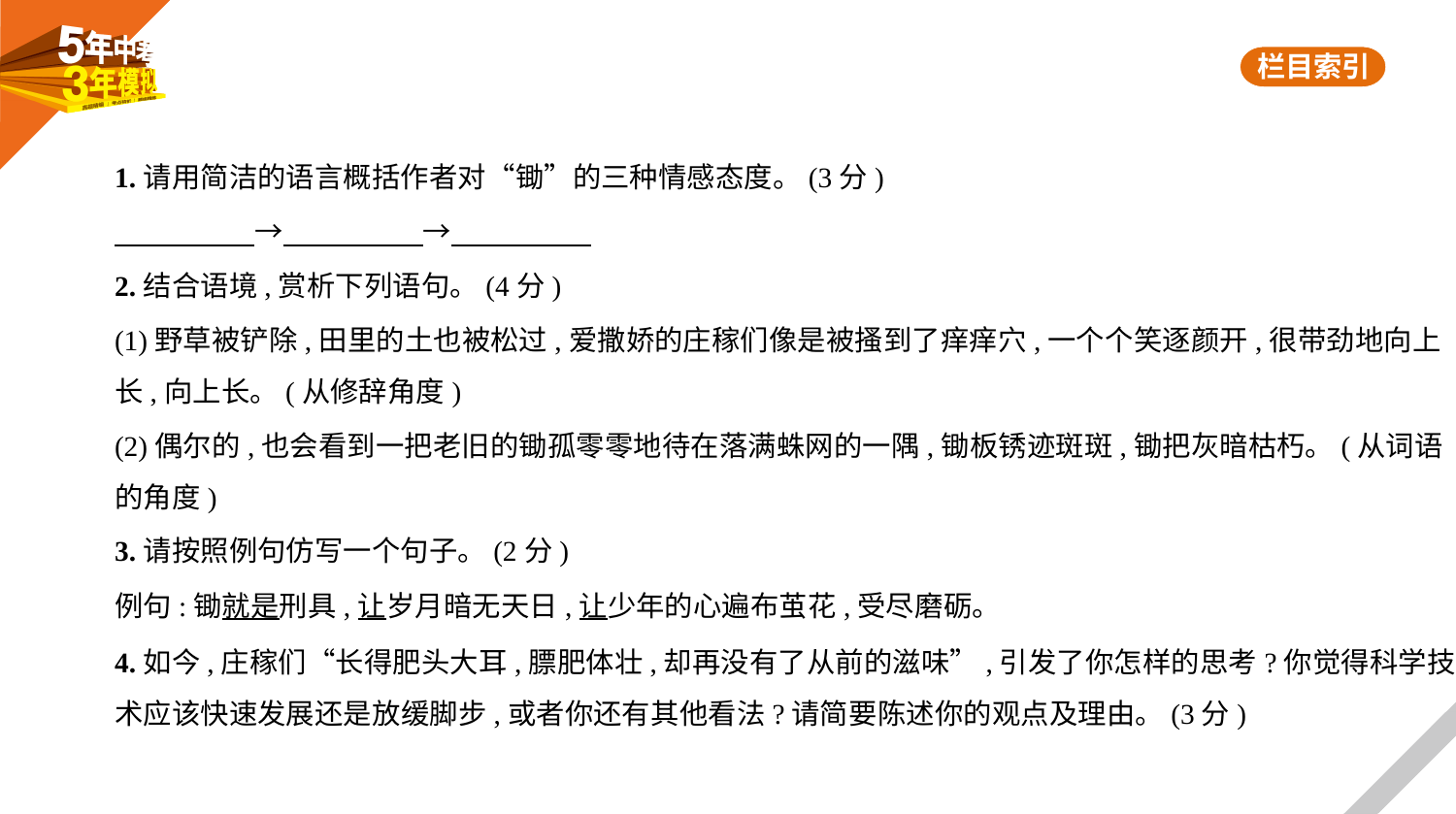

1.请用简洁的语言概括作者对“锄”的三种情感态度。(3分)
　　　　    →　　　　    →
2.结合语境,赏析下列语句。(4分)
(1)野草被铲除,田里的土也被松过,爱撒娇的庄稼们像是被搔到了痒痒穴,一个个笑逐颜开,很带劲地向上
长,向上长。(从修辞角度)
(2)偶尔的,也会看到一把老旧的锄孤零零地待在落满蛛网的一隅,锄板锈迹斑斑,锄把灰暗枯朽。(从词语
的角度)
3.请按照例句仿写一个句子。(2分)
例句:锄就是刑具,让岁月暗无天日,让少年的心遍布茧花,受尽磨砺。
4.如今,庄稼们“长得肥头大耳,膘肥体壮,却再没有了从前的滋味”,引发了你怎样的思考?你觉得科学技
术应该快速发展还是放缓脚步,或者你还有其他看法?请简要陈述你的观点及理由。(3分)